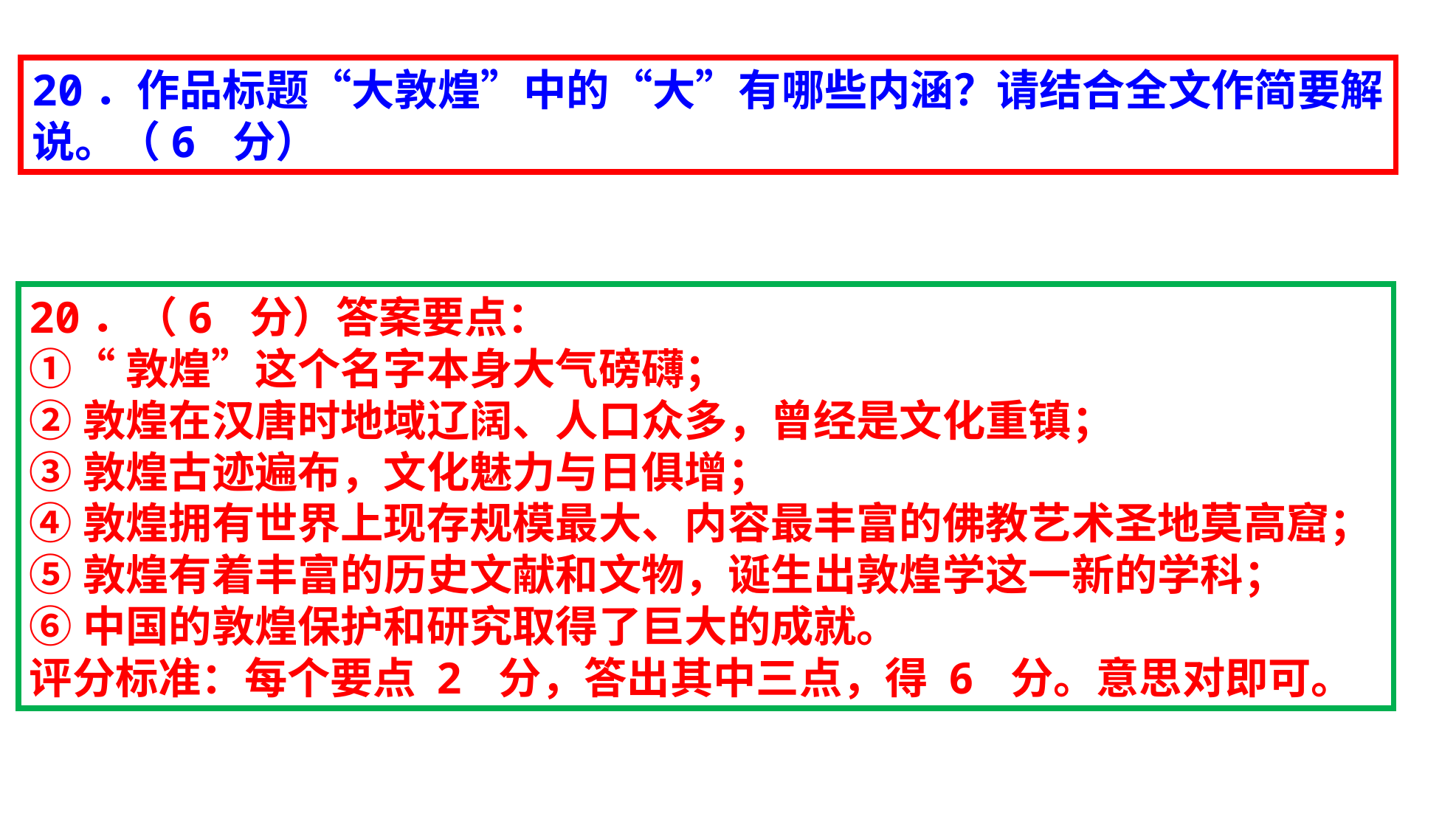

20．作品标题“大敦煌”中的“大”有哪些内涵？请结合全文作简要解说。（6 分）
20．（6 分）答案要点：
①“敦煌”这个名字本身大气磅礴；
②敦煌在汉唐时地域辽阔、人口众多，曾经是文化重镇；
③敦煌古迹遍布，文化魅力与日俱增；
④敦煌拥有世界上现存规模最大、内容最丰富的佛教艺术圣地莫高窟；
⑤敦煌有着丰富的历史文献和文物，诞生出敦煌学这一新的学科；
⑥中国的敦煌保护和研究取得了巨大的成就。
评分标准：每个要点 2 分，答出其中三点，得 6 分。意思对即可。